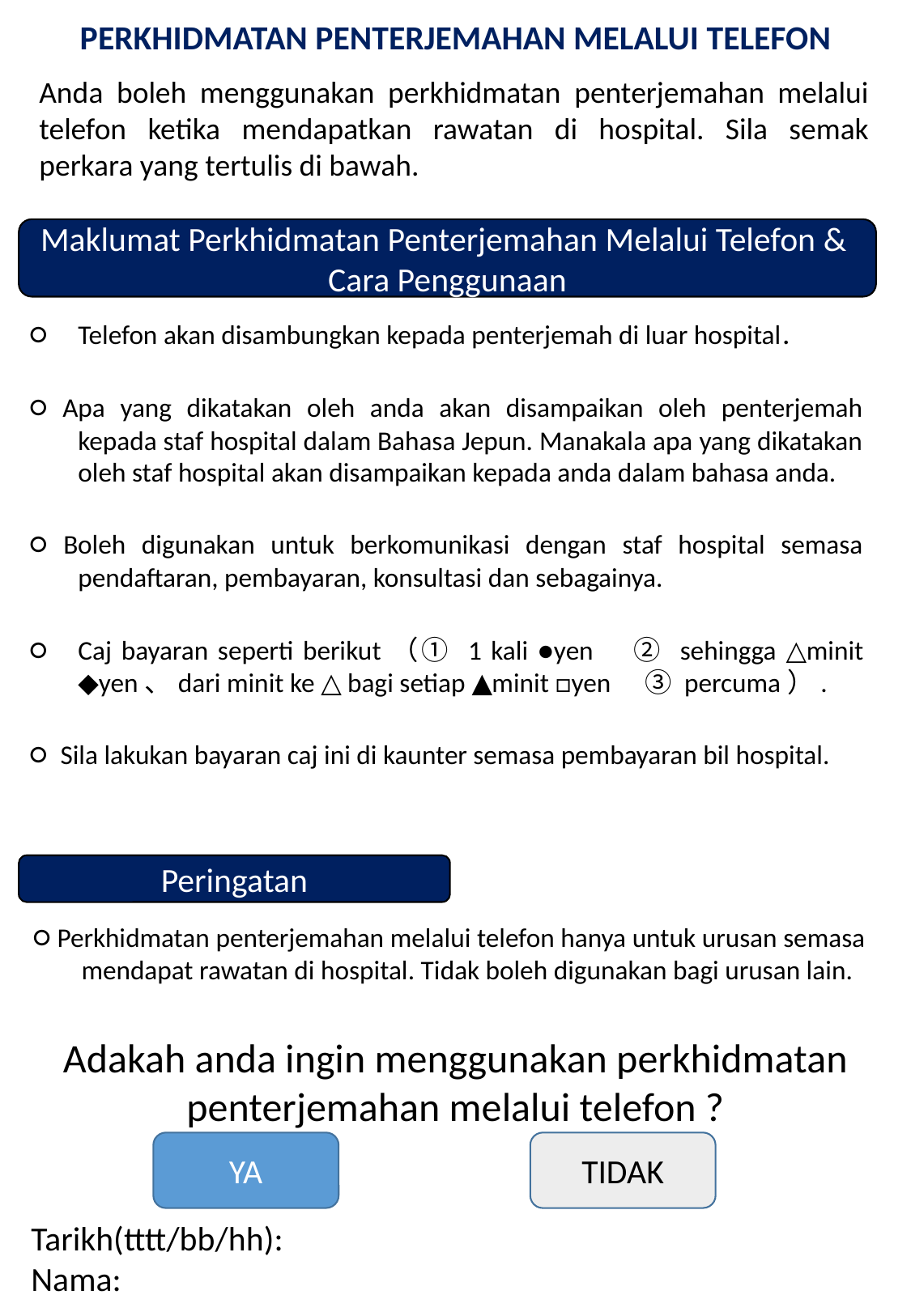

PERKHIDMATAN PENTERJEMAHAN MELALUI TELEFON
Anda boleh menggunakan perkhidmatan penterjemahan melalui telefon ketika mendapatkan rawatan di hospital. Sila semak perkara yang tertulis di bawah.
Maklumat Perkhidmatan Penterjemahan Melalui Telefon &
Cara Penggunaan
○	Telefon akan disambungkan kepada penterjemah di luar hospital.

○ Apa yang dikatakan oleh anda akan disampaikan oleh penterjemah kepada staf hospital dalam Bahasa Jepun. Manakala apa yang dikatakan oleh staf hospital akan disampaikan kepada anda dalam bahasa anda.

○ Boleh digunakan untuk berkomunikasi dengan staf hospital semasa pendaftaran, pembayaran, konsultasi dan sebagainya.

○	Caj bayaran seperti berikut（① 1 kali ●yen　② sehingga △minit ◆yen、dari minit ke △ bagi setiap ▲minit □yen　③ percuma）.

○  Sila lakukan bayaran caj ini di kaunter semasa pembayaran bil hospital.
金額の部分は各医療機関にて設定の上、編集してください
Peringatan
○ Perkhidmatan penterjemahan melalui telefon hanya untuk urusan semasa mendapat rawatan di hospital. Tidak boleh digunakan bagi urusan lain.
Adakah anda ingin menggunakan perkhidmatan penterjemahan melalui telefon ?
YA
TIDAK
Tarikh(tttt/bb/hh):
Nama: